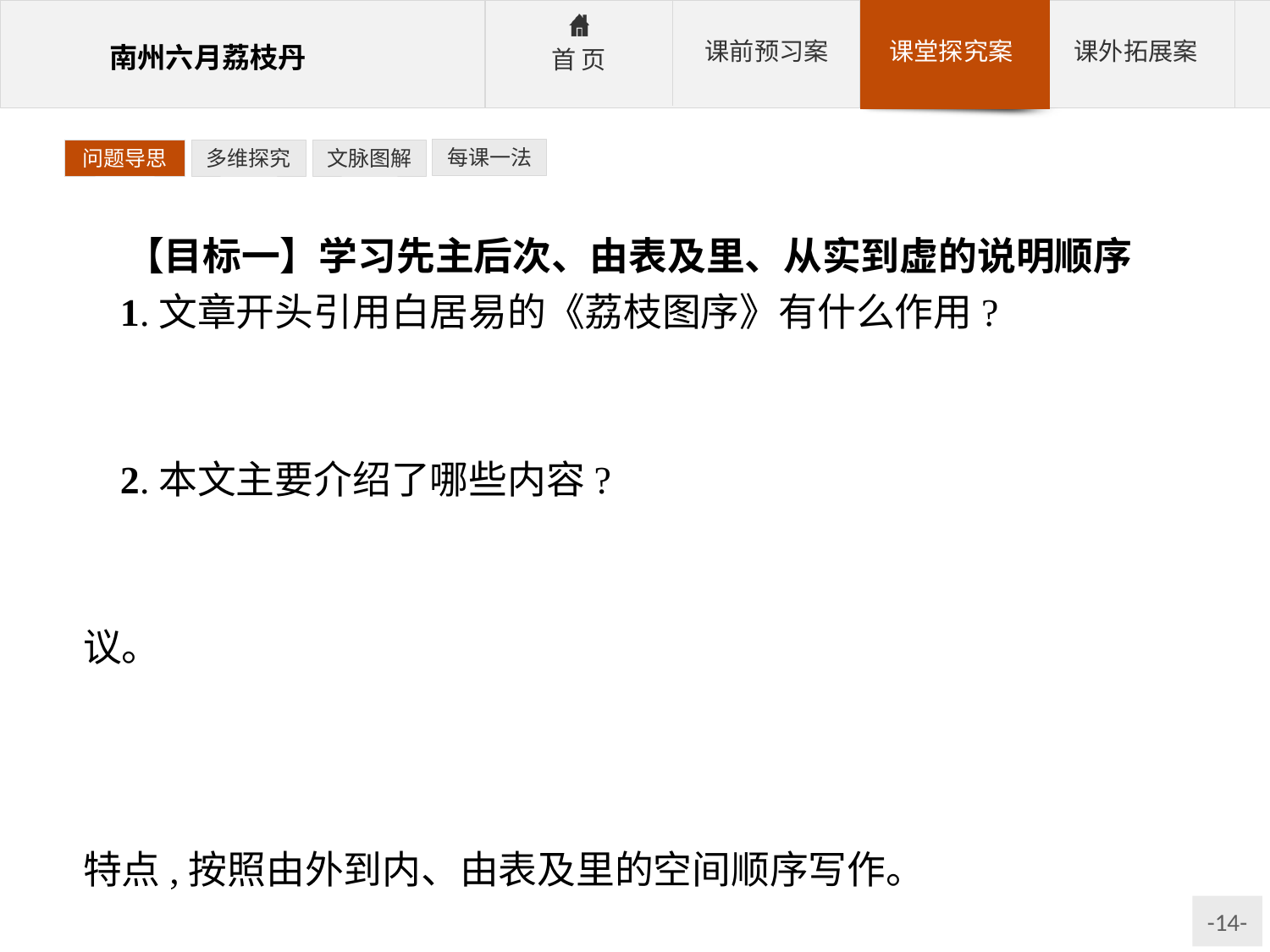

每课一法
问题导思
多维探究
文脉图解
【目标一】学习先主后次、由表及里、从实到虚的说明顺序
1.文章开头引用白居易的《荔枝图序》有什么作用?
参考答案:①初步介绍荔枝的形态;②引出疑问,造成悬念;③总领全文,依次展开说明。
2.本文主要介绍了哪些内容?
参考答案:荔枝的果实、产地分布、古代讲荔枝的专著、荔枝的生长习性和生长的地区限制以及因地制宜、发展荔枝生产的建议。
3.本文是如何安排说明顺序的?
参考答案:课文主要介绍荔枝的生态特征,次要介绍生产情况,总体是按由实到虚的顺序写的。在介绍果实时,又根据它的结构特点,按照由外到内、由表及里的空间顺序写作。